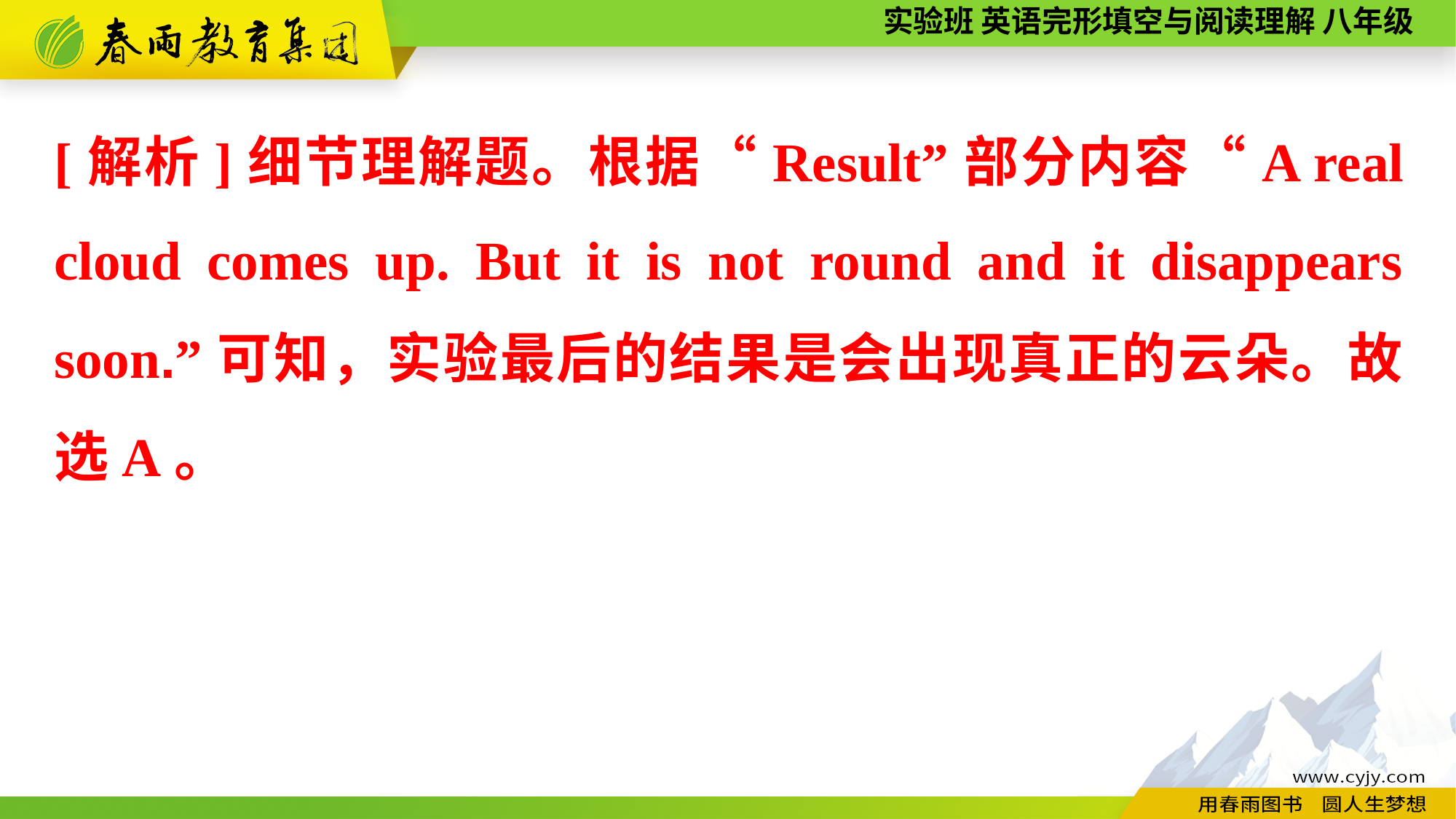

[解析]细节理解题。根据“Result”部分内容“A real cloud comes up. But it is not round and it disappears soon.”可知，实验最后的结果是会出现真正的云朵。故选A。